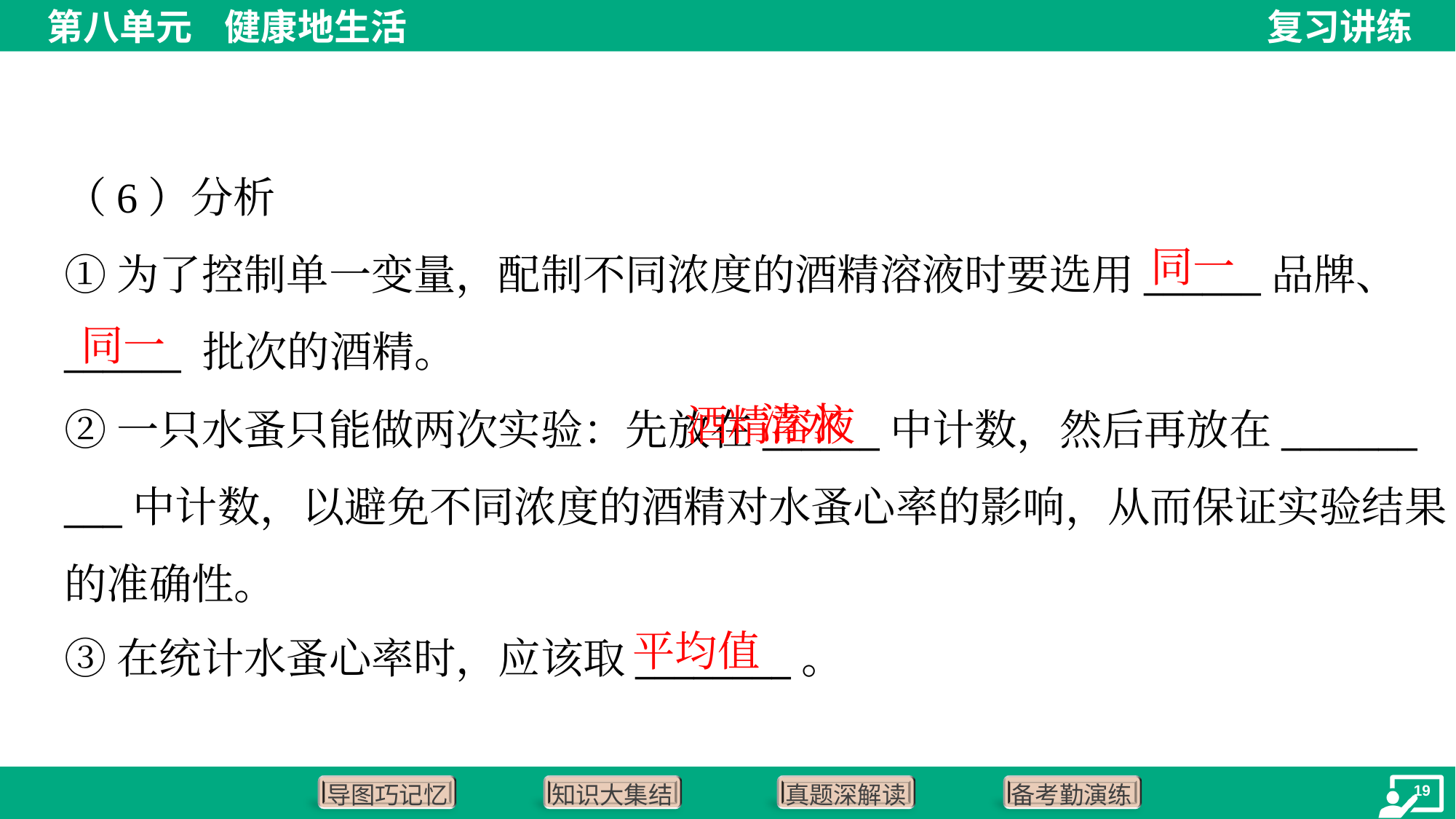

（6）分析
①为了控制单一变量，配制不同浓度的酒精溶液时要选用______品牌、
______ 批次的酒精。
②一只水蚤只能做两次实验：先放在______中计数，然后再放在_______
___中计数，以避免不同浓度的酒精对水蚤心率的影响，从而保证实验结果
的准确性。
③在统计水蚤心率时，应该取________。
同一
同一
                                                        酒精溶液
清水
平均值